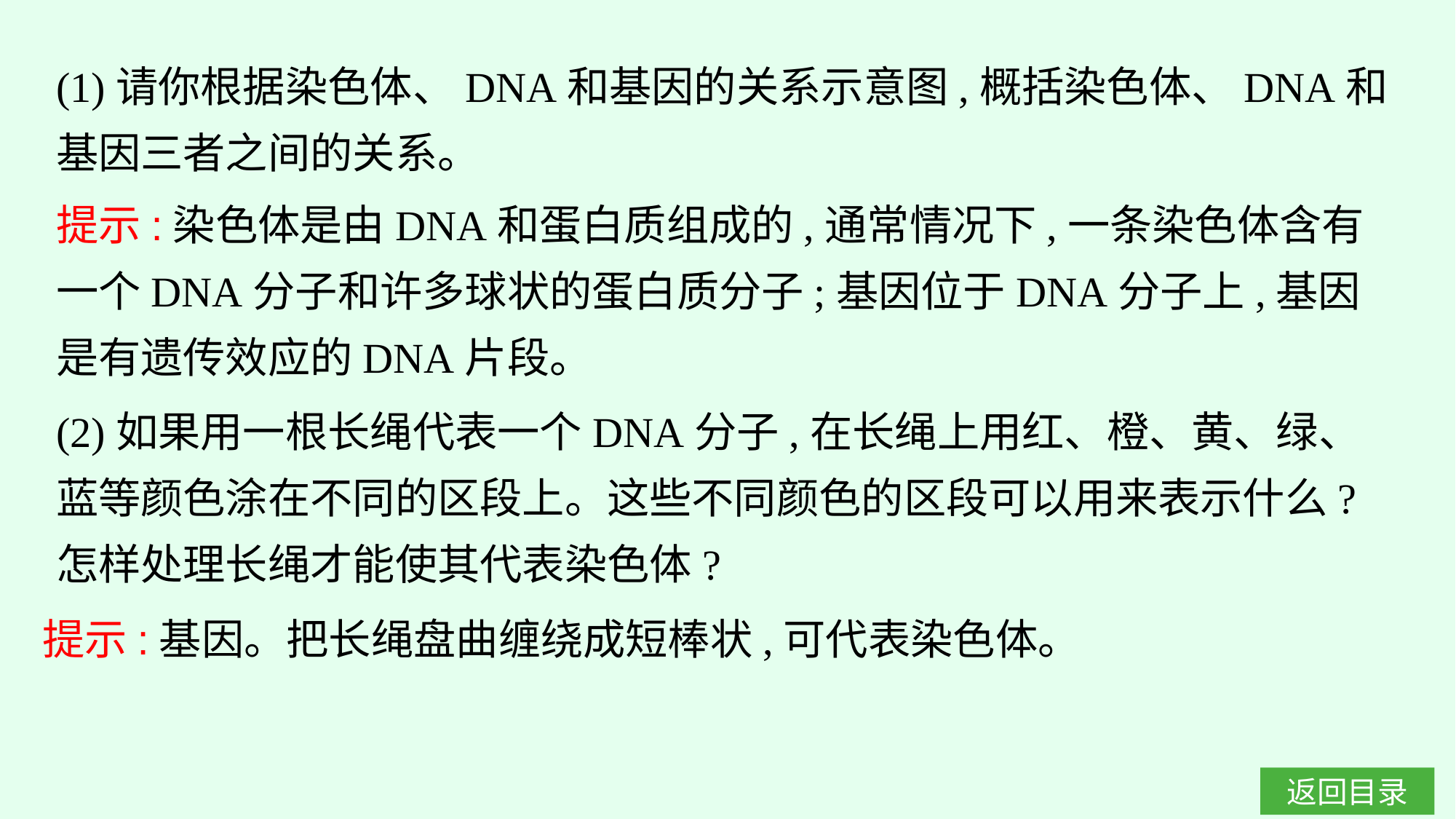

(1)请你根据染色体、DNA和基因的关系示意图,概括染色体、DNA和基因三者之间的关系。
提示:染色体是由DNA和蛋白质组成的,通常情况下,一条染色体含有一个DNA分子和许多球状的蛋白质分子;基因位于DNA分子上,基因是有遗传效应的DNA片段。
(2)如果用一根长绳代表一个DNA分子,在长绳上用红、橙、黄、绿、蓝等颜色涂在不同的区段上。这些不同颜色的区段可以用来表示什么?怎样处理长绳才能使其代表染色体?
提示:基因。把长绳盘曲缠绕成短棒状,可代表染色体。